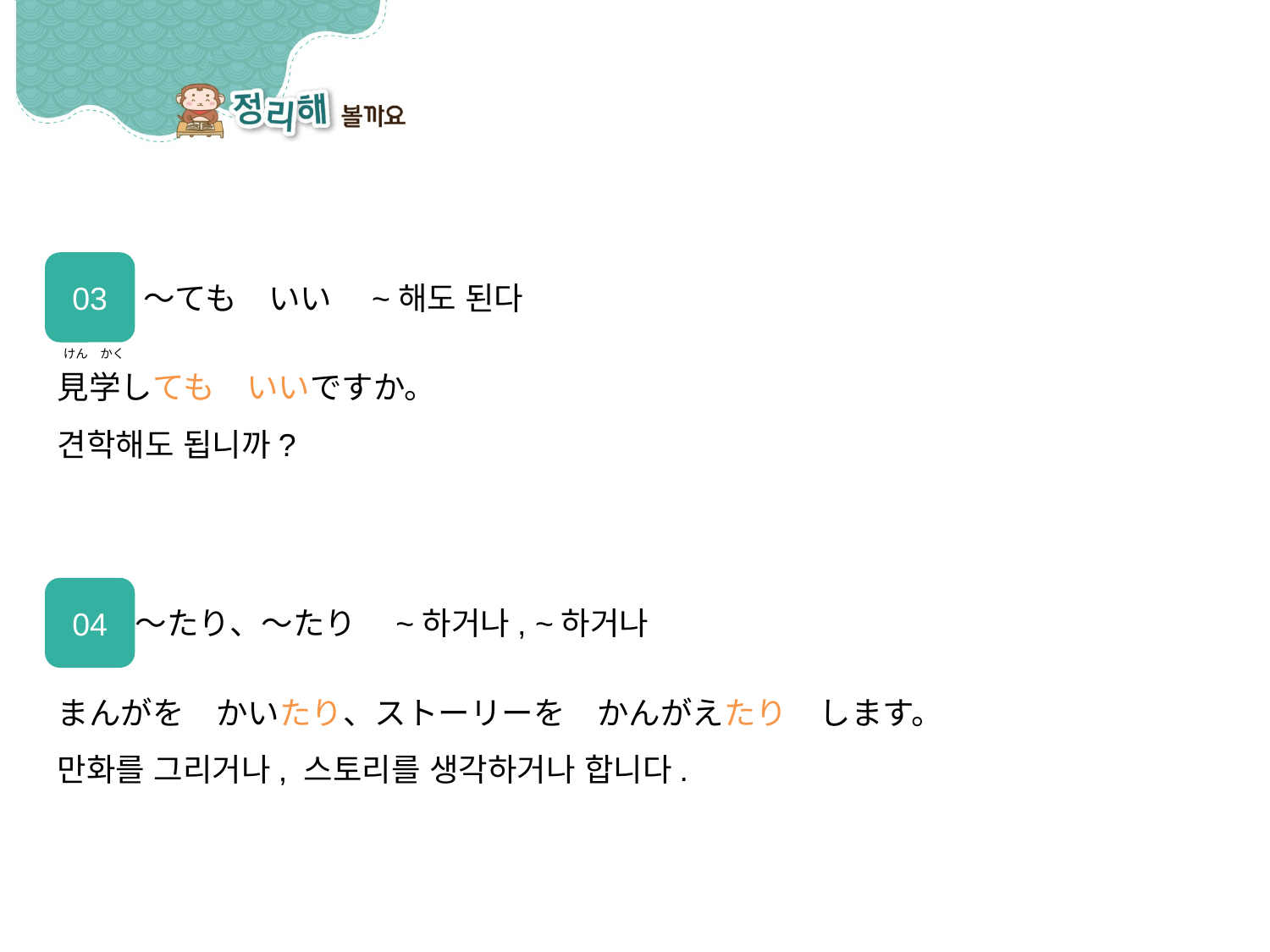

03
～ても　いい　~해도 된다
見学しても　いいですか。
견학해도 됩니까?
けん　かく
04
～たり、～たり　~하거나, ~하거나
まんがを　かいたり、ストーリーを　かんがえたり　します。
만화를 그리거나, 스토리를 생각하거나 합니다.